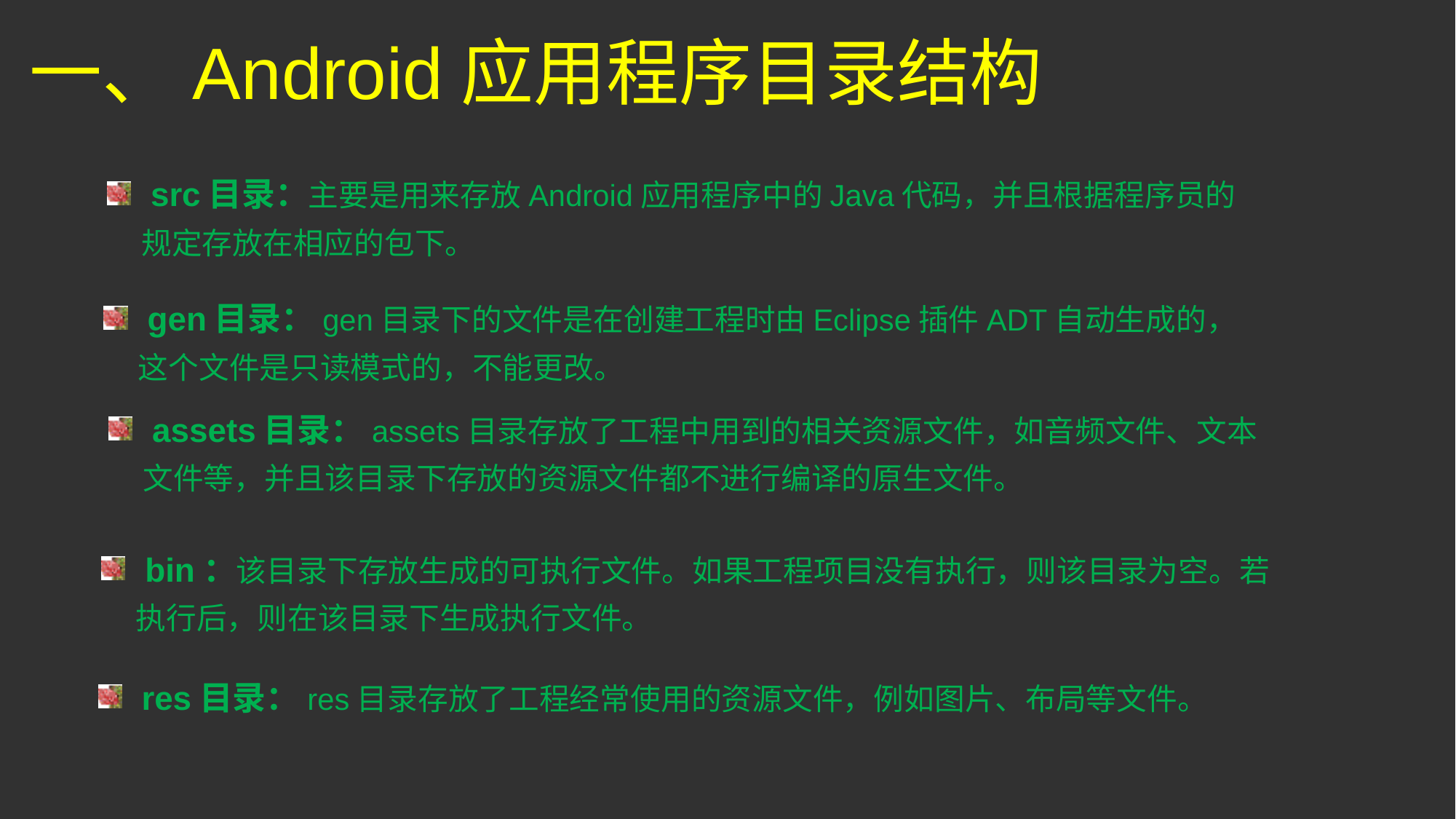

一、Android应用程序目录结构

 src目录：主要是用来存放Android应用程序中的Java代码，并且根据程序员的规定存放在相应的包下。
 gen目录：gen目录下的文件是在创建工程时由Eclipse插件ADT自动生成的，这个文件是只读模式的，不能更改。

 assets目录：assets目录存放了工程中用到的相关资源文件，如音频文件、文本文件等，并且该目录下存放的资源文件都不进行编译的原生文件。
 bin：该目录下存放生成的可执行文件。如果工程项目没有执行，则该目录为空。若执行后，则在该目录下生成执行文件。
 res目录：res目录存放了工程经常使用的资源文件，例如图片、布局等文件。